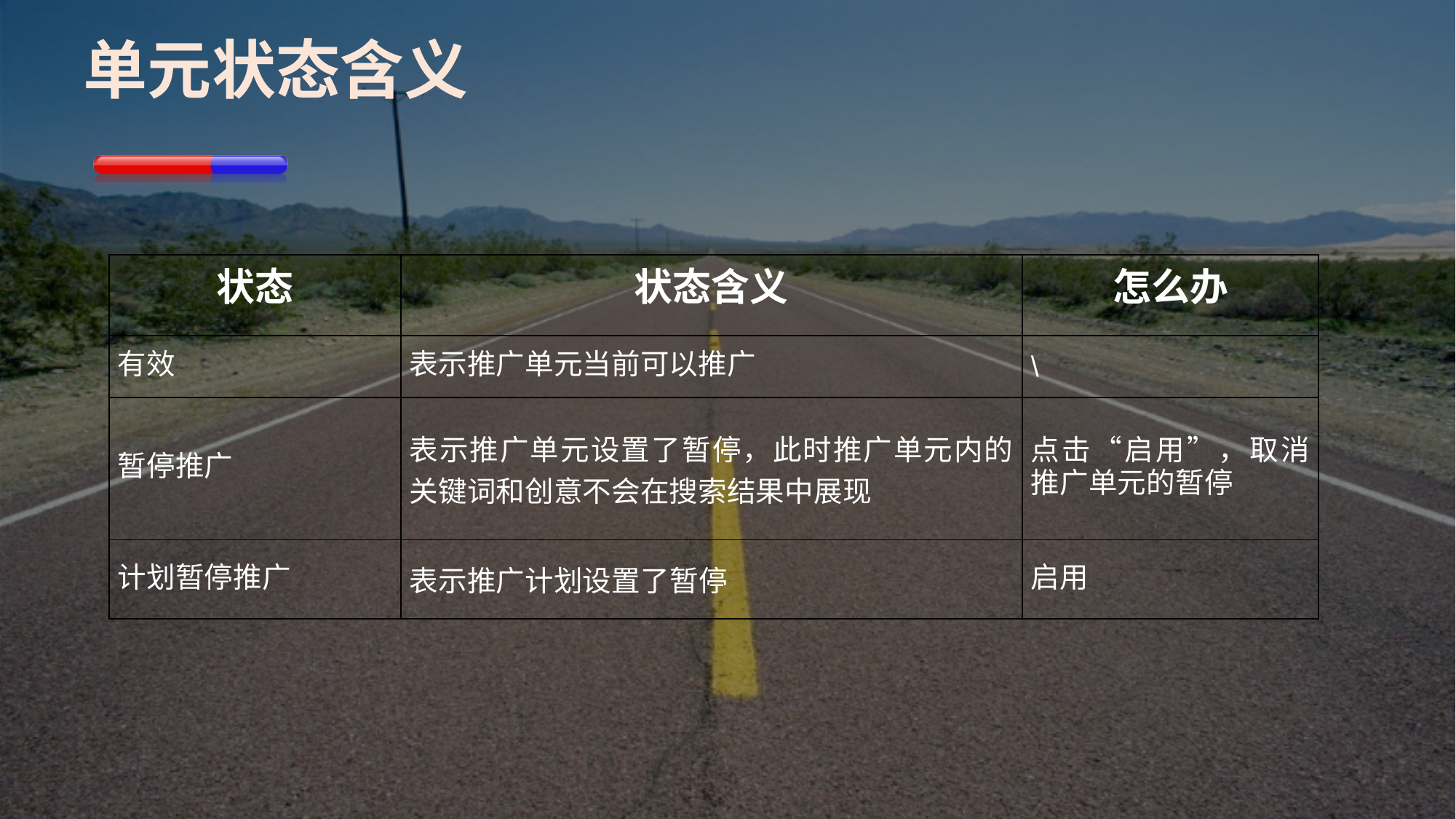

# 单元状态含义
| 状态 | 状态含义 | 怎么办 |
| --- | --- | --- |
| 有效 | 表示推广单元当前可以推广 | \ |
| 暂停推广 | 表示推广单元设置了暂停，此时推广单元内的关键词和创意不会在搜索结果中展现 | 点击“启用”，取消推广单元的暂停 |
| 计划暂停推广 | 表示推广计划设置了暂停 | 启用 |